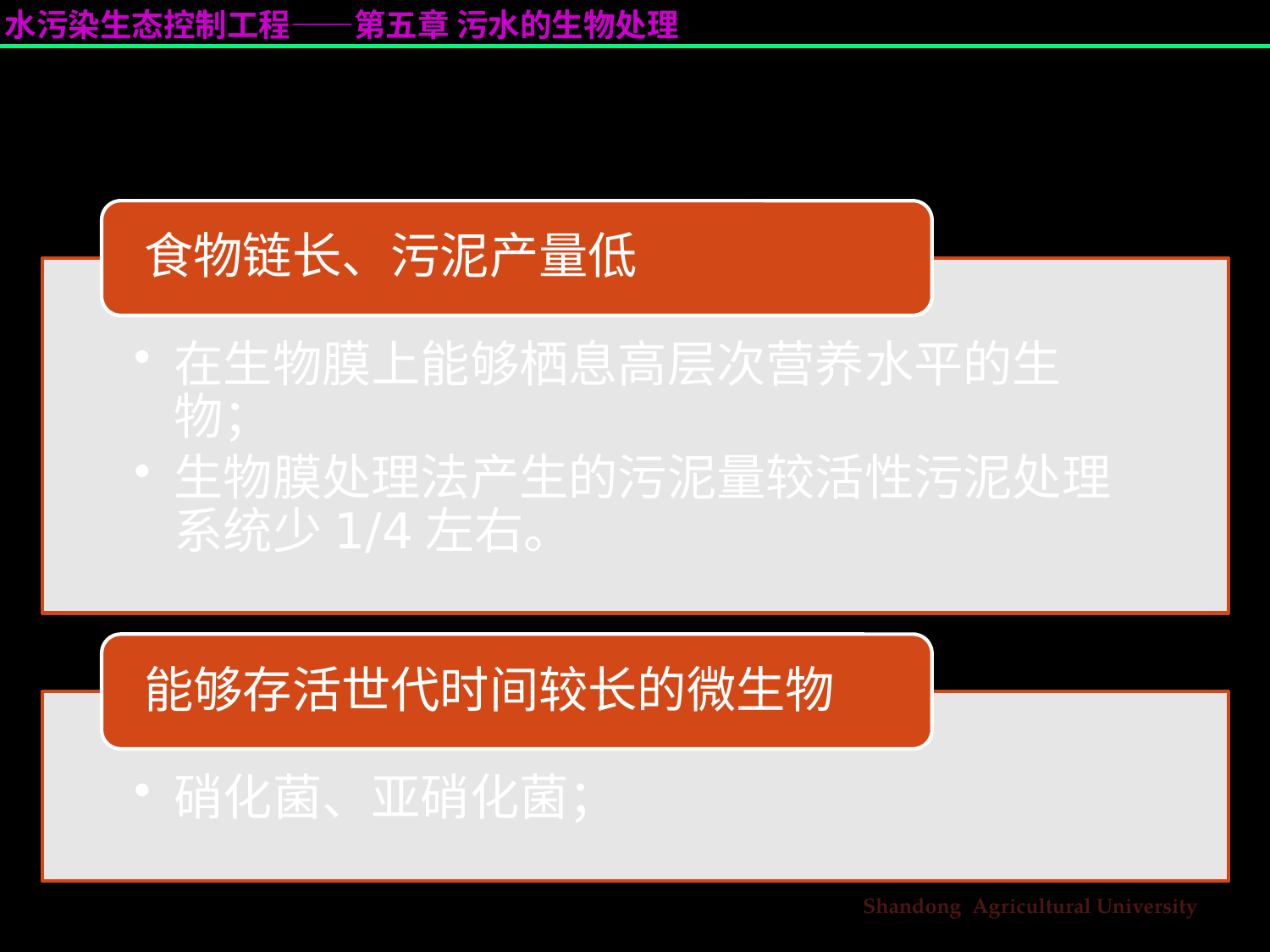

在生物膜上能够栖息高层次营养水平的生物；
生物膜处理法产生的污泥量较活性污泥处理系统少1/4左右。
食物链长、污泥产量低
硝化菌、亚硝化菌；
能够存活世代时间较长的微生物